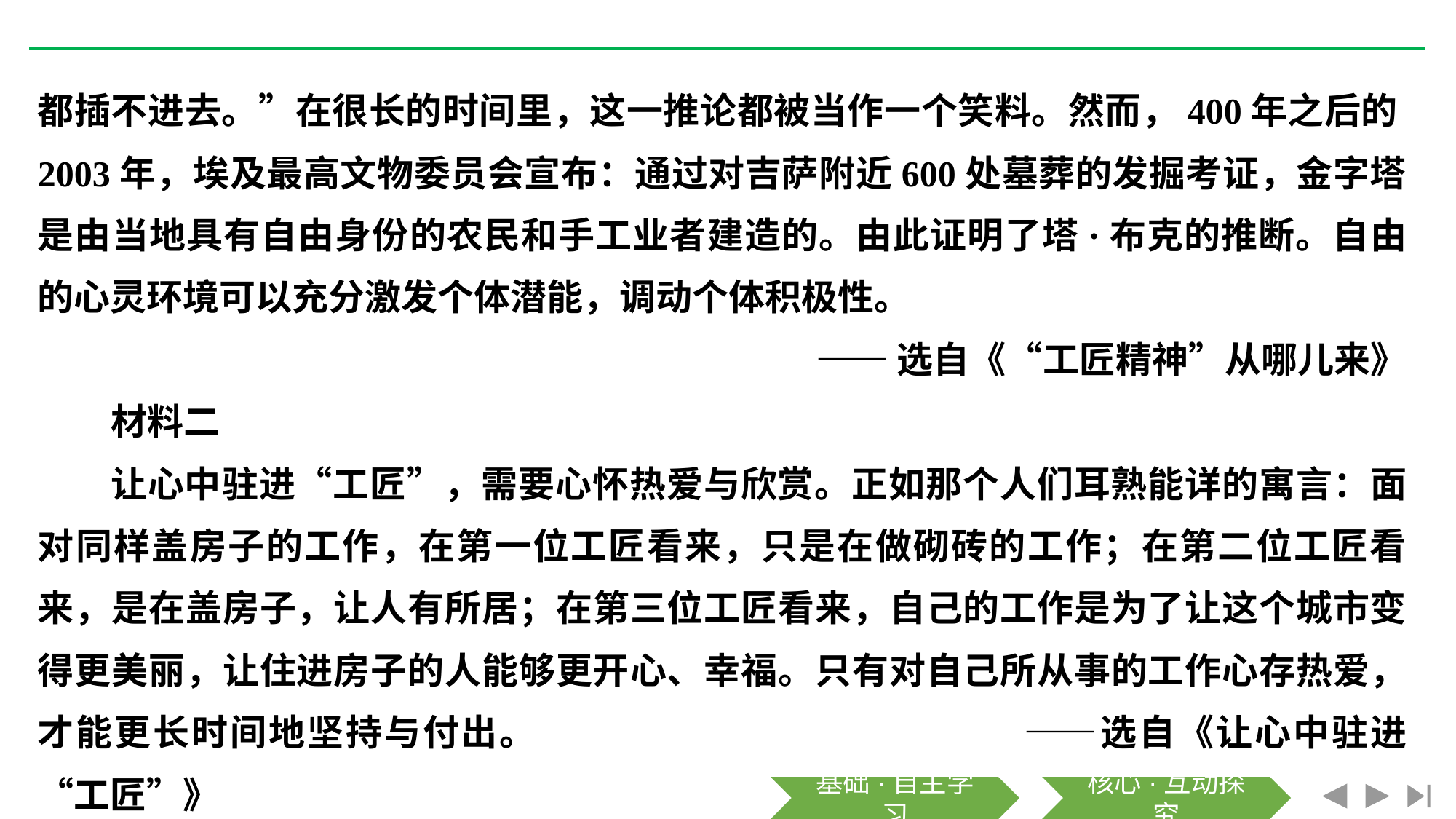

都插不进去。”在很长的时间里，这一推论都被当作一个笑料。然而，400年之后的2003年，埃及最高文物委员会宣布：通过对吉萨附近600处墓葬的发掘考证，金字塔是由当地具有自由身份的农民和手工业者建造的。由此证明了塔·布克的推断。自由的心灵环境可以充分激发个体潜能，调动个体积极性。
——选自《“工匠精神”从哪儿来》
材料二
让心中驻进“工匠”，需要心怀热爱与欣赏。正如那个人们耳熟能详的寓言：面对同样盖房子的工作，在第一位工匠看来，只是在做砌砖的工作；在第二位工匠看来，是在盖房子，让人有所居；在第三位工匠看来，自己的工作是为了让这个城市变得更美丽，让住进房子的人能够更开心、幸福。只有对自己所从事的工作心存热爱，才能更长时间地坚持与付出。				　　——选自《让心中驻进“工匠”》